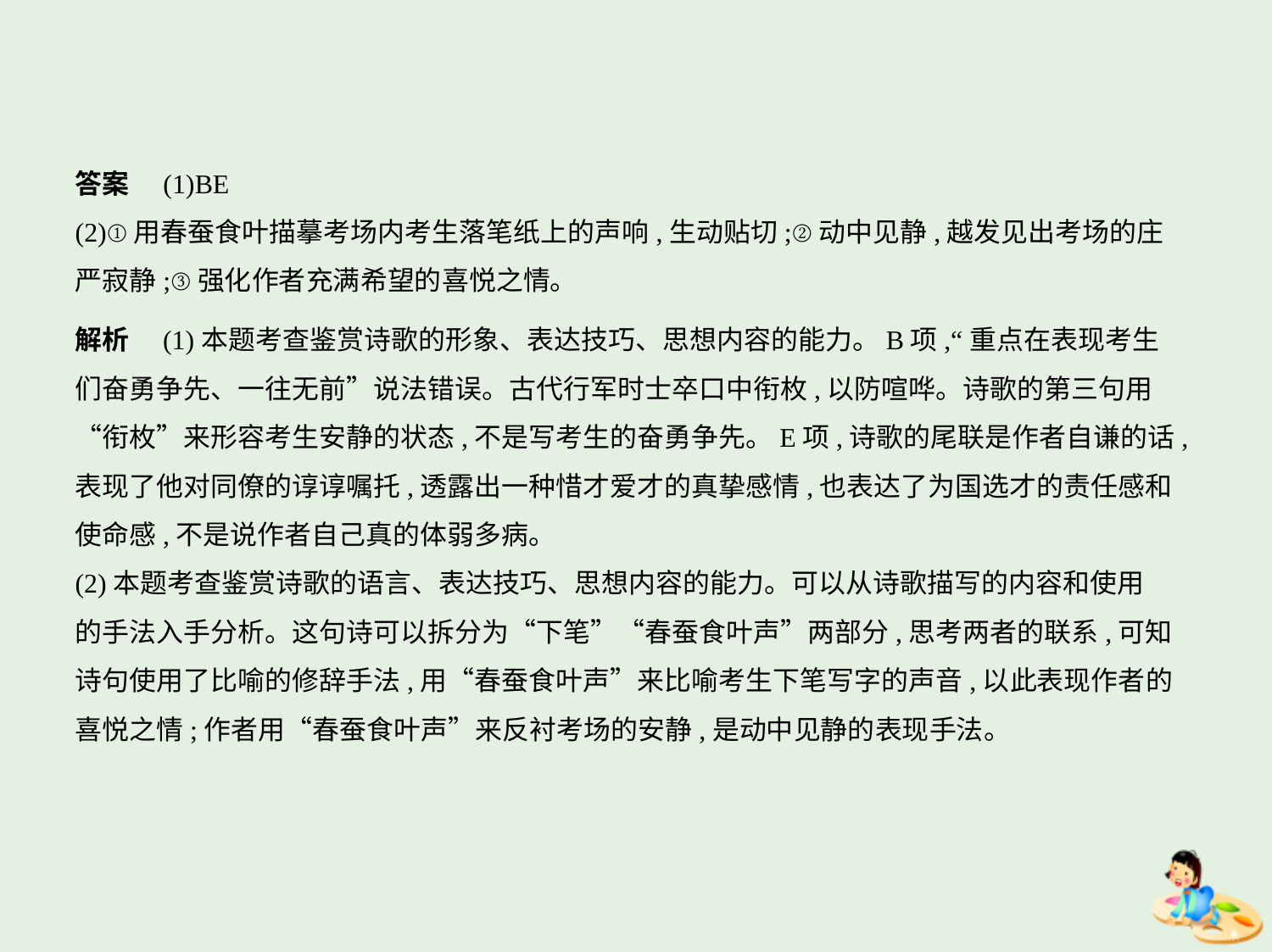

答案　(1)BE
(2)①用春蚕食叶描摹考场内考生落笔纸上的声响,生动贴切;②动中见静,越发见出考场的庄
严寂静;③强化作者充满希望的喜悦之情。
解析　(1)本题考查鉴赏诗歌的形象、表达技巧、思想内容的能力。B项,“重点在表现考生
们奋勇争先、一往无前”说法错误。古代行军时士卒口中衔枚,以防喧哗。诗歌的第三句用
“衔枚”来形容考生安静的状态,不是写考生的奋勇争先。E项,诗歌的尾联是作者自谦的话,
表现了他对同僚的谆谆嘱托,透露出一种惜才爱才的真挚感情,也表达了为国选才的责任感和
使命感,不是说作者自己真的体弱多病。
(2)本题考查鉴赏诗歌的语言、表达技巧、思想内容的能力。可以从诗歌描写的内容和使用
的手法入手分析。这句诗可以拆分为“下笔”“春蚕食叶声”两部分,思考两者的联系,可知
诗句使用了比喻的修辞手法,用“春蚕食叶声”来比喻考生下笔写字的声音,以此表现作者的
喜悦之情;作者用“春蚕食叶声”来反衬考场的安静,是动中见静的表现手法。